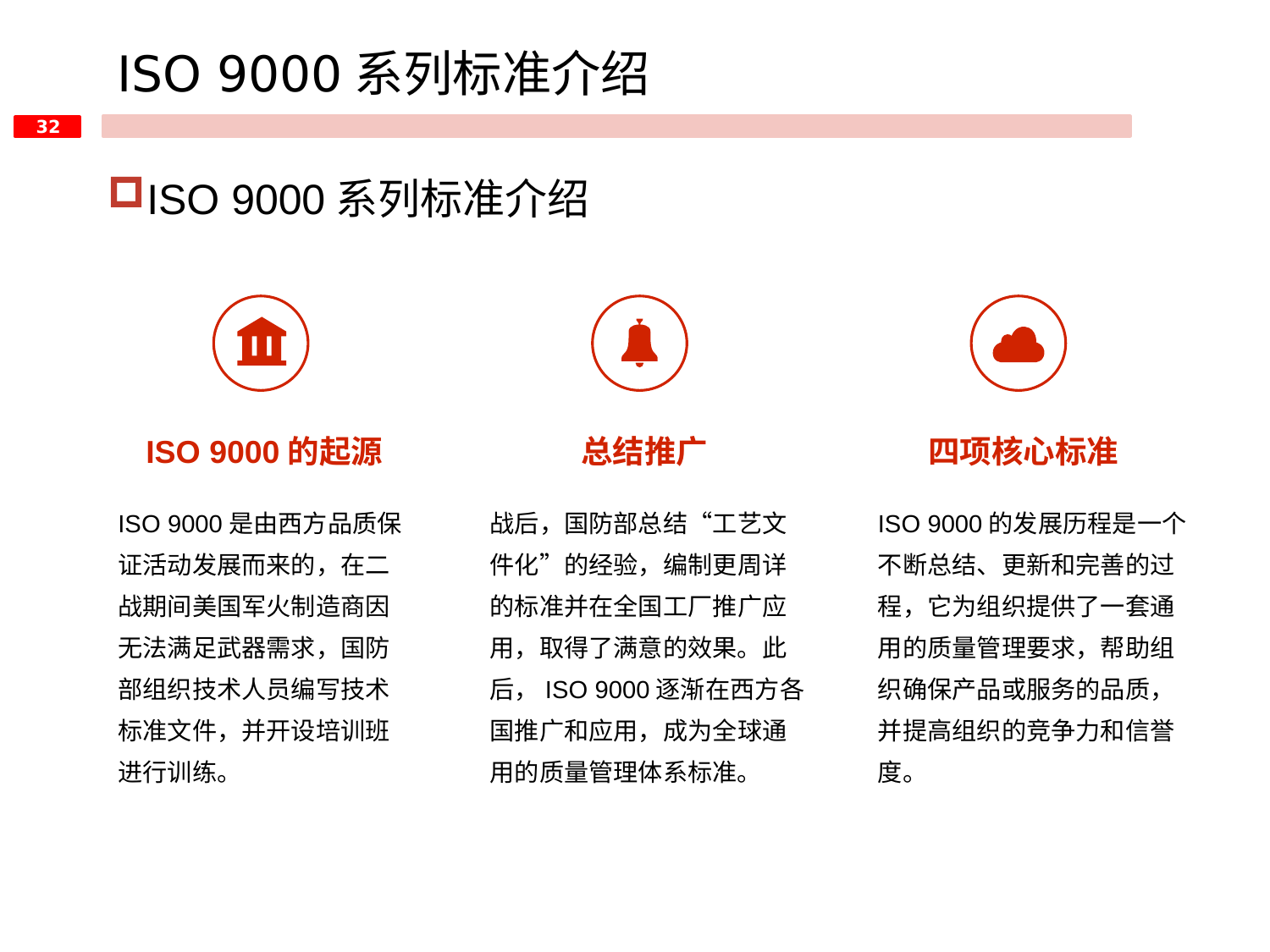

ISO 9000系列标准介绍
32
ISO 9000系列标准介绍

ISO 9000的起源
总结推广
四项核心标准
ISO 9000是由西方品质保证活动发展而来的，在二战期间美国军火制造商因无法满足武器需求，国防部组织技术人员编写技术标准文件，并开设培训班进行训练。
战后，国防部总结“工艺文件化”的经验，编制更周详的标准并在全国工厂推广应用，取得了满意的效果。此后，ISO 9000逐渐在西方各国推广和应用，成为全球通用的质量管理体系标准。
ISO 9000的发展历程是一个不断总结、更新和完善的过程，它为组织提供了一套通用的质量管理要求，帮助组织确保产品或服务的品质，并提高组织的竞争力和信誉度。